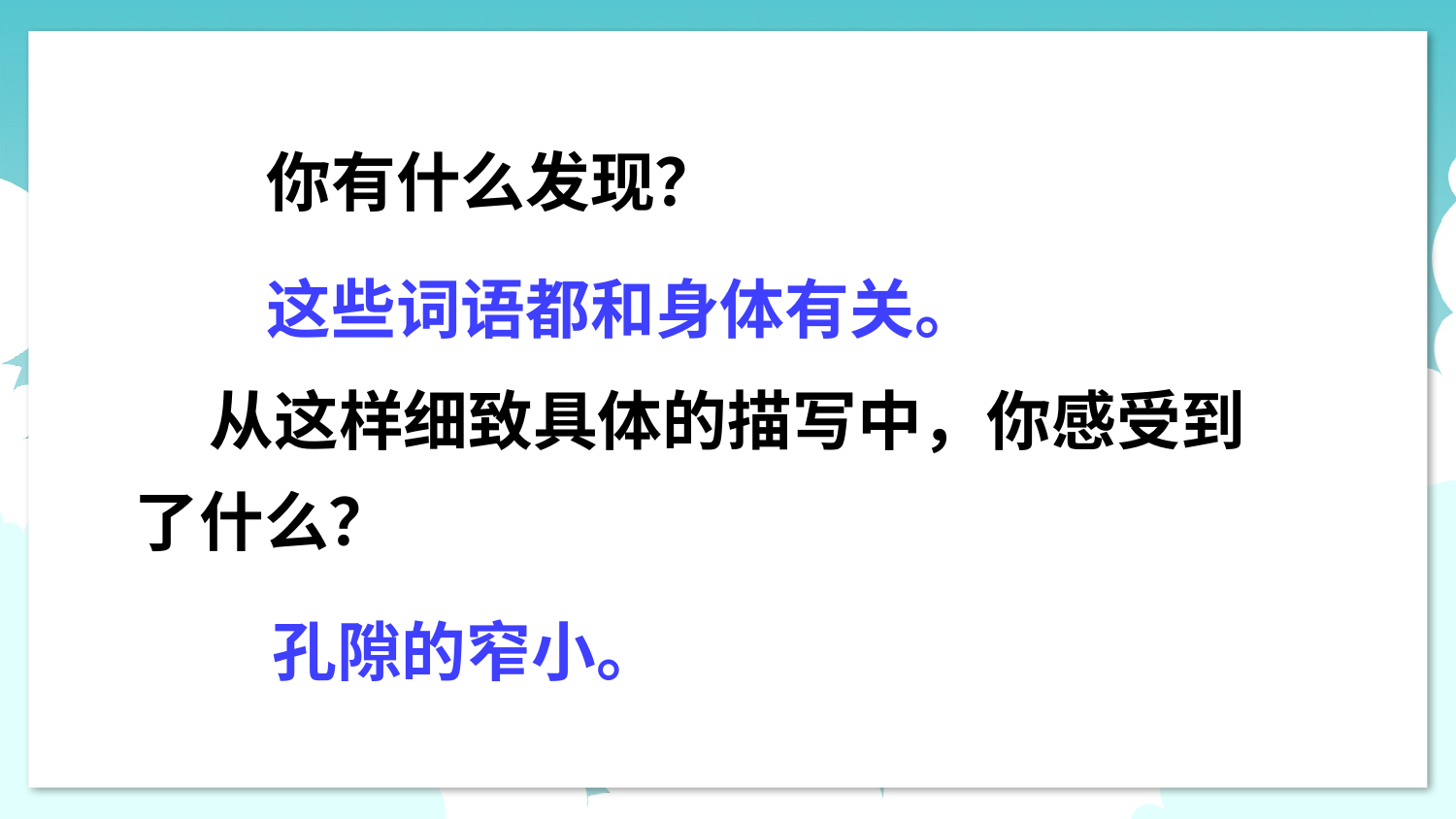

你有什么发现？
这些词语都和身体有关。
    从这样细致具体的描写中，你感受到了什么？
孔隙的窄小。